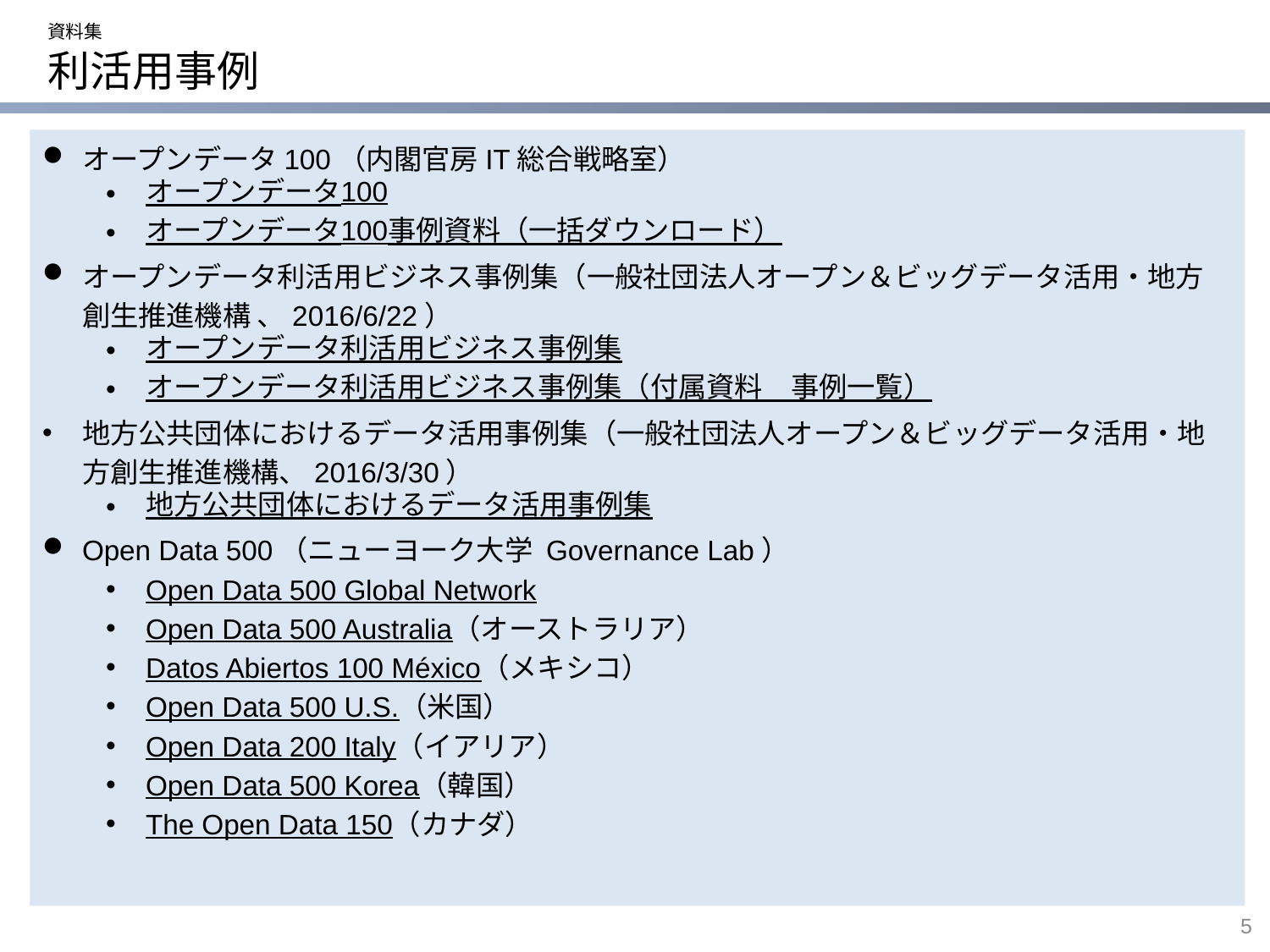

資料集
# 利活用事例
オープンデータ100（内閣官房IT総合戦略室）
オープンデータ100
オープンデータ100事例資料（一括ダウンロード）
オープンデータ利活用ビジネス事例集（一般社団法人オープン＆ビッグデータ活用・地方創生推進機構 、2016/6/22）
オープンデータ利活用ビジネス事例集
オープンデータ利活用ビジネス事例集（付属資料　事例一覧）
地方公共団体におけるデータ活用事例集（一般社団法人オープン＆ビッグデータ活用・地方創生推進機構、2016/3/30）
地方公共団体におけるデータ活用事例集
Open Data 500（ニューヨーク大学 Governance Lab）
Open Data 500 Global Network
Open Data 500 Australia（オーストラリア）
Datos Abiertos 100 México（メキシコ）
Open Data 500 U.S.（米国）
Open Data 200 Italy（イアリア）
Open Data 500 Korea（韓国）
The Open Data 150（カナダ）
5